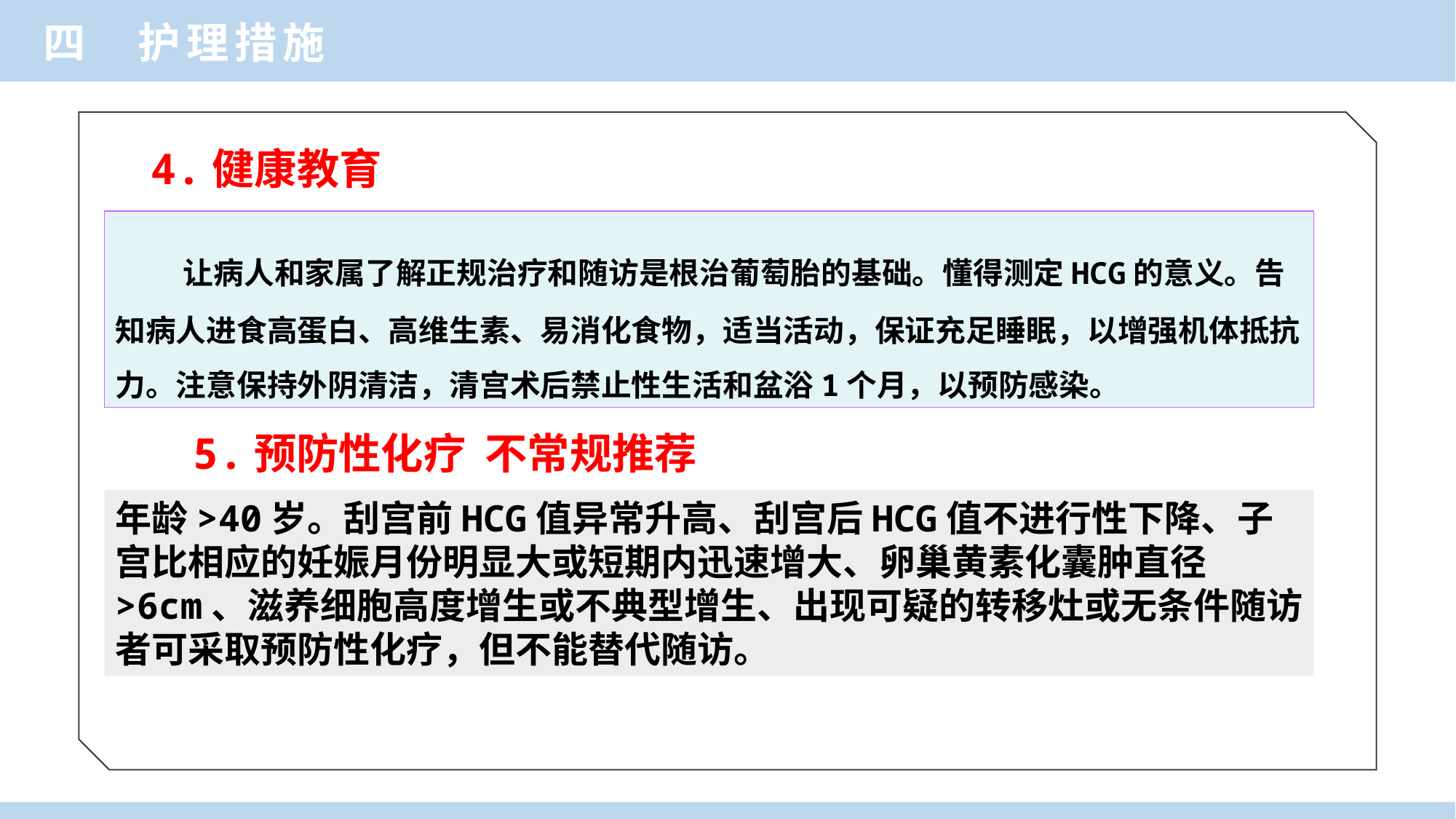

四   护理措施

4.健康教育
      让病人和家属了解正规治疗和随访是根治葡萄胎的基础。懂得测定HCG的意义。告知病人进食高蛋白、高维生素、易消化食物，适当活动，保证充足睡眠，以增强机体抵抗力。注意保持外阴清洁，清宫术后禁止性生活和盆浴1个月，以预防感染。
5.预防性化疗  不常规推荐
年龄>40岁。刮宫前HCG值异常升高、刮宫后HCG值不进行性下降、子宫比相应的妊娠月份明显大或短期内迅速增大、卵巢黄素化囊肿直径>6cm、滋养细胞高度增生或不典型增生、出现可疑的转移灶或无条件随访者可采取预防性化疗，但不能替代随访。